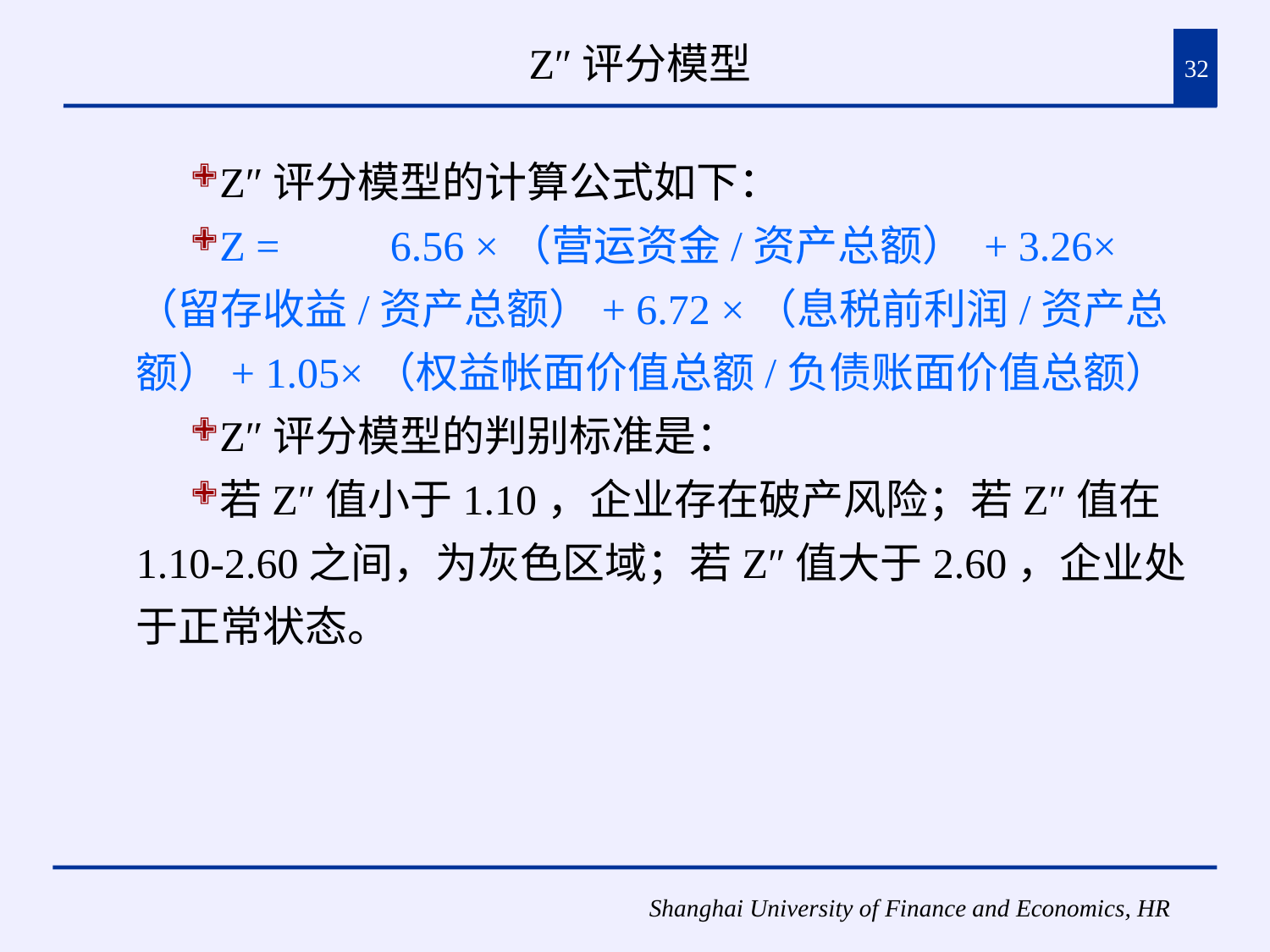

# Z″评分模型
32
Z″评分模型的计算公式如下：
Z =	6.56 ×（营运资金/资产总额） + 3.26×（留存收益/资产总额）+ 6.72 ×（息税前利润/资产总额）+ 1.05×（权益帐面价值总额/负债账面价值总额）
Z″评分模型的判别标准是：
若Z″值小于1.10，企业存在破产风险；若Z″值在1.10-2.60之间，为灰色区域；若Z″值大于2.60，企业处于正常状态。